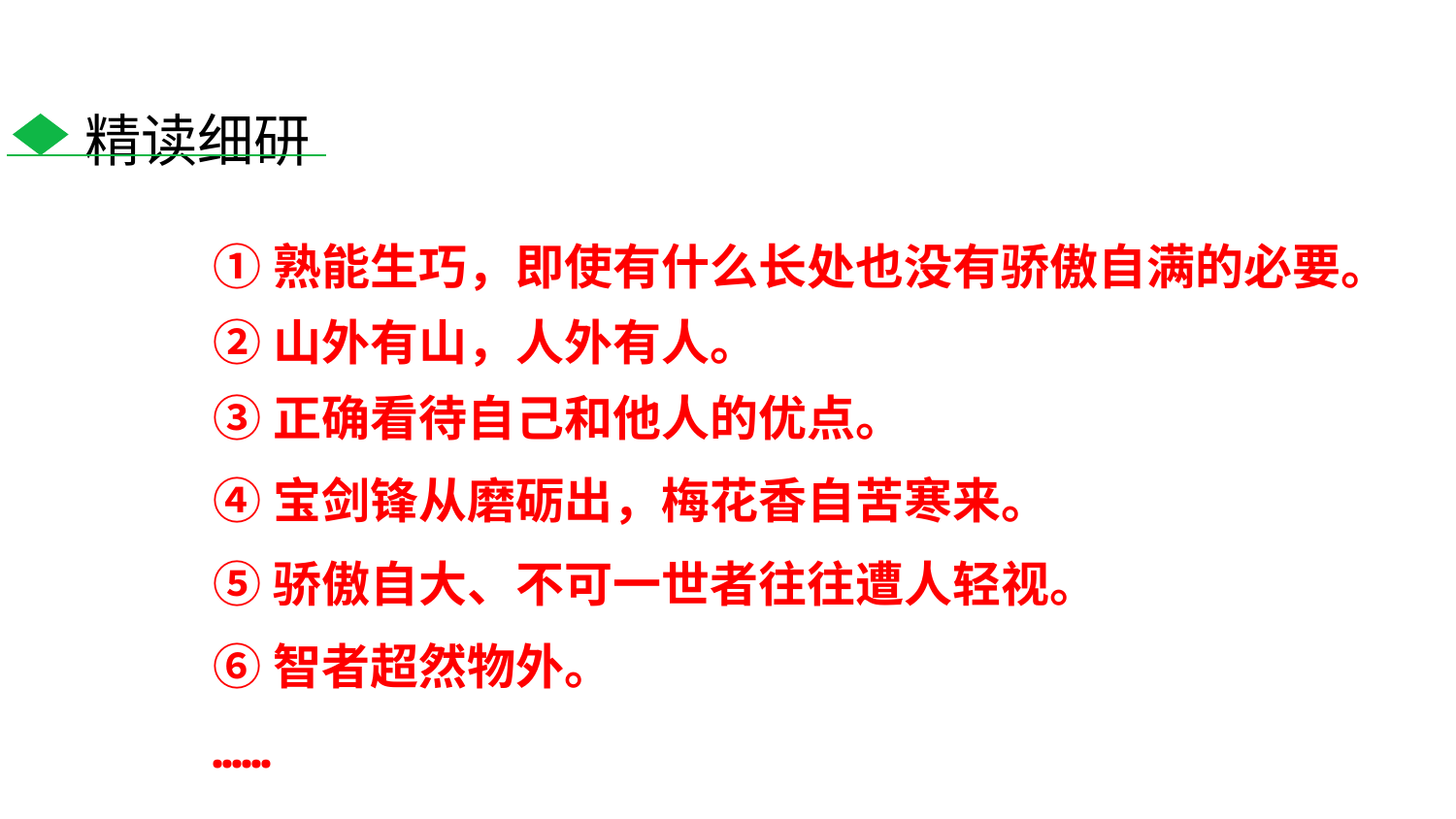

精读细研

①熟能生巧，即使有什么长处也没有骄傲自满的必要。
②山外有山，人外有人。
③正确看待自己和他人的优点。
④宝剑锋从磨砺出，梅花香自苦寒来。
⑤骄傲自大、不可一世者往往遭人轻视。
⑥智者超然物外。
……